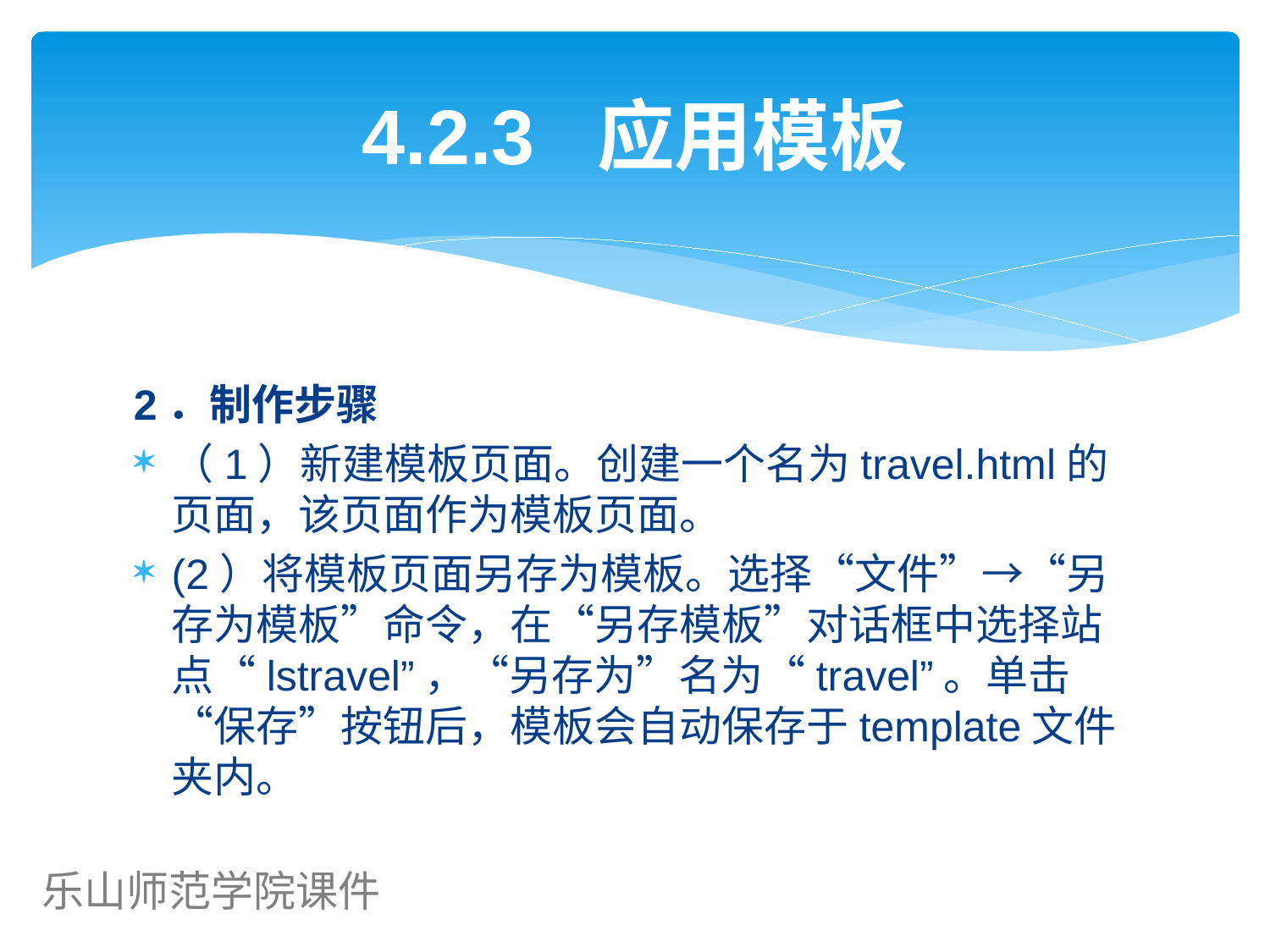

# 4.2.3  应用模板
2．制作步骤
（1）新建模板页面。创建一个名为travel.html的页面，该页面作为模板页面。
(2）将模板页面另存为模板。选择“文件”→“另存为模板”命令，在“另存模板”对话框中选择站点“lstravel”，“另存为”名为“travel”。单击“保存”按钮后，模板会自动保存于template文件夹内。